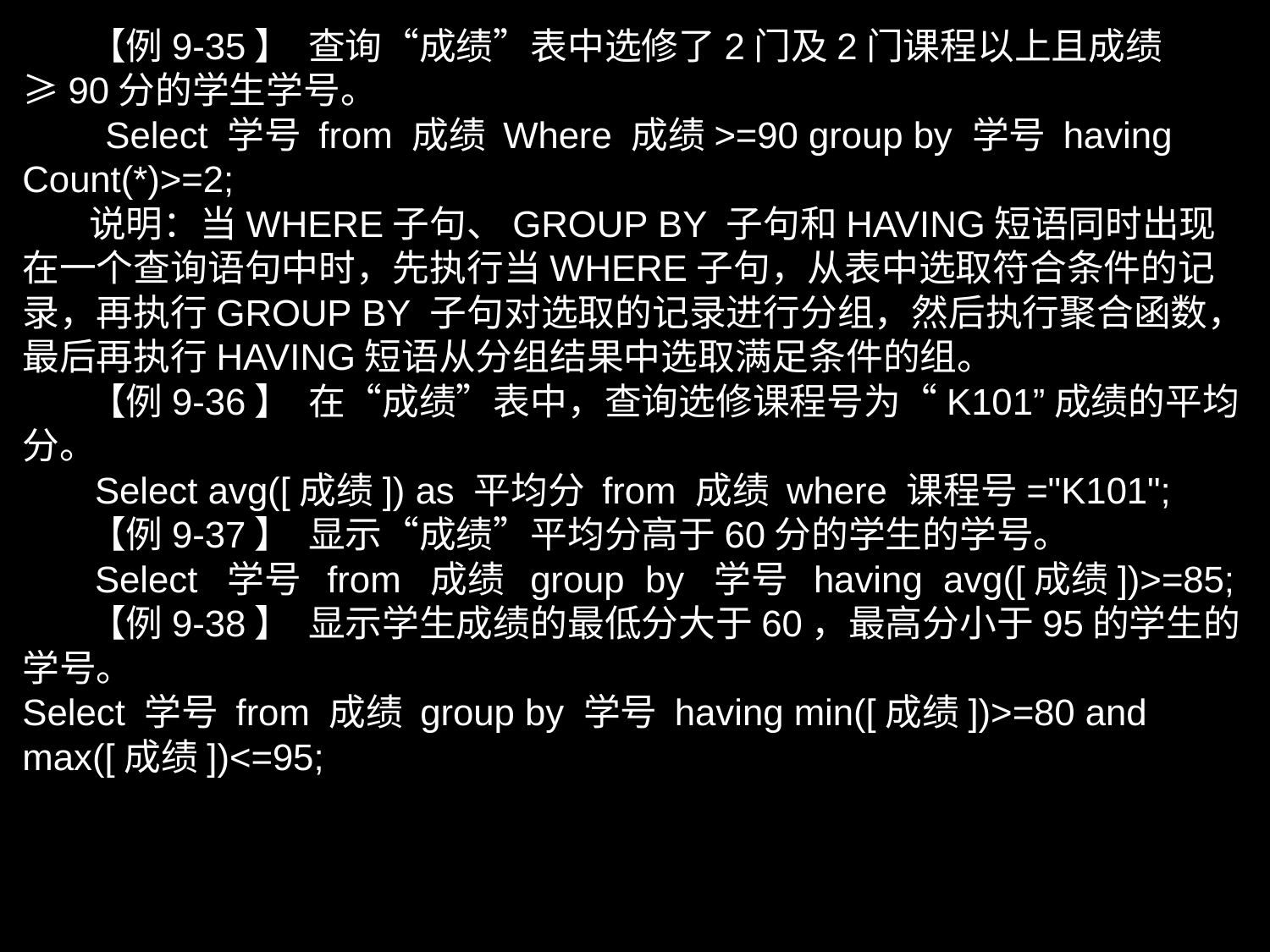

【例9-35】  查询“成绩”表中选修了2门及2门课程以上且成绩≥90分的学生学号。
        Select 学号 from 成绩 Where 成绩>=90 group by 学号 having Count(*)>=2;
       说明：当WHERE子句、GROUP BY 子句和HAVING短语同时出现在一个查询语句中时，先执行当WHERE子句，从表中选取符合条件的记录，再执行GROUP BY 子句对选取的记录进行分组，然后执行聚合函数，最后再执行HAVING短语从分组结果中选取满足条件的组。
       【例9-36】  在“成绩”表中，查询选修课程号为“K101”成绩的平均分。
       Select avg([成绩]) as 平均分 from 成绩 where 课程号="K101";
       【例9-37】  显示“成绩”平均分高于60分的学生的学号。
       Select  学号  from  成绩  group  by  学号  having  avg([成绩])>=85;
       【例9-38】  显示学生成绩的最低分大于60，最高分小于95的学生的学号。
Select 学号 from 成绩 group by 学号 having min([成绩])>=80 and max([成绩])<=95;